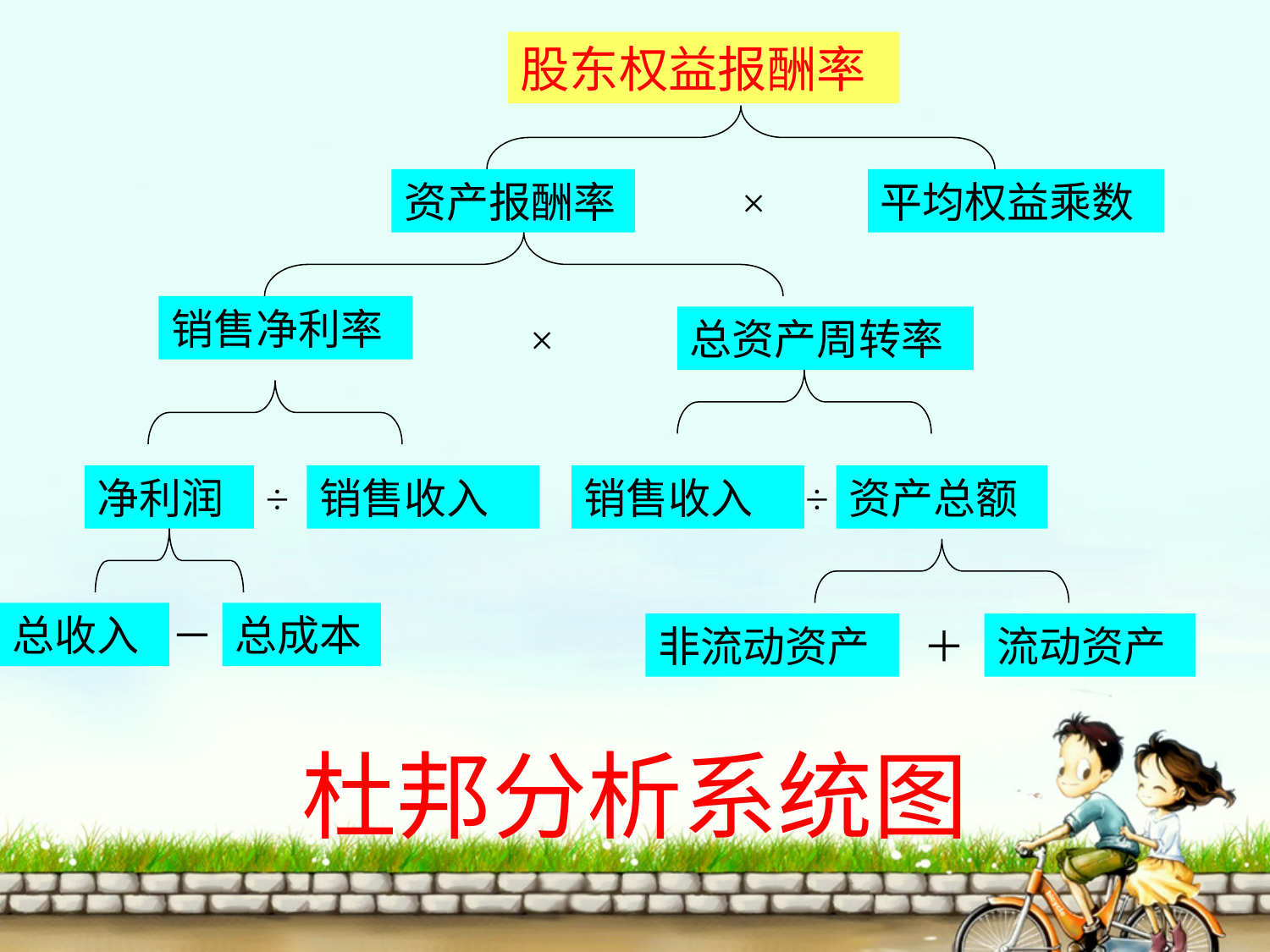

股东权益报酬率
资产报酬率
×
平均权益乘数

销售净利率
×
总资产周转率

净利润
÷
销售收入
销售收入
÷
资产总额

总收入
－
总成本
非流动资产
＋
流动资产
杜邦分析系统图